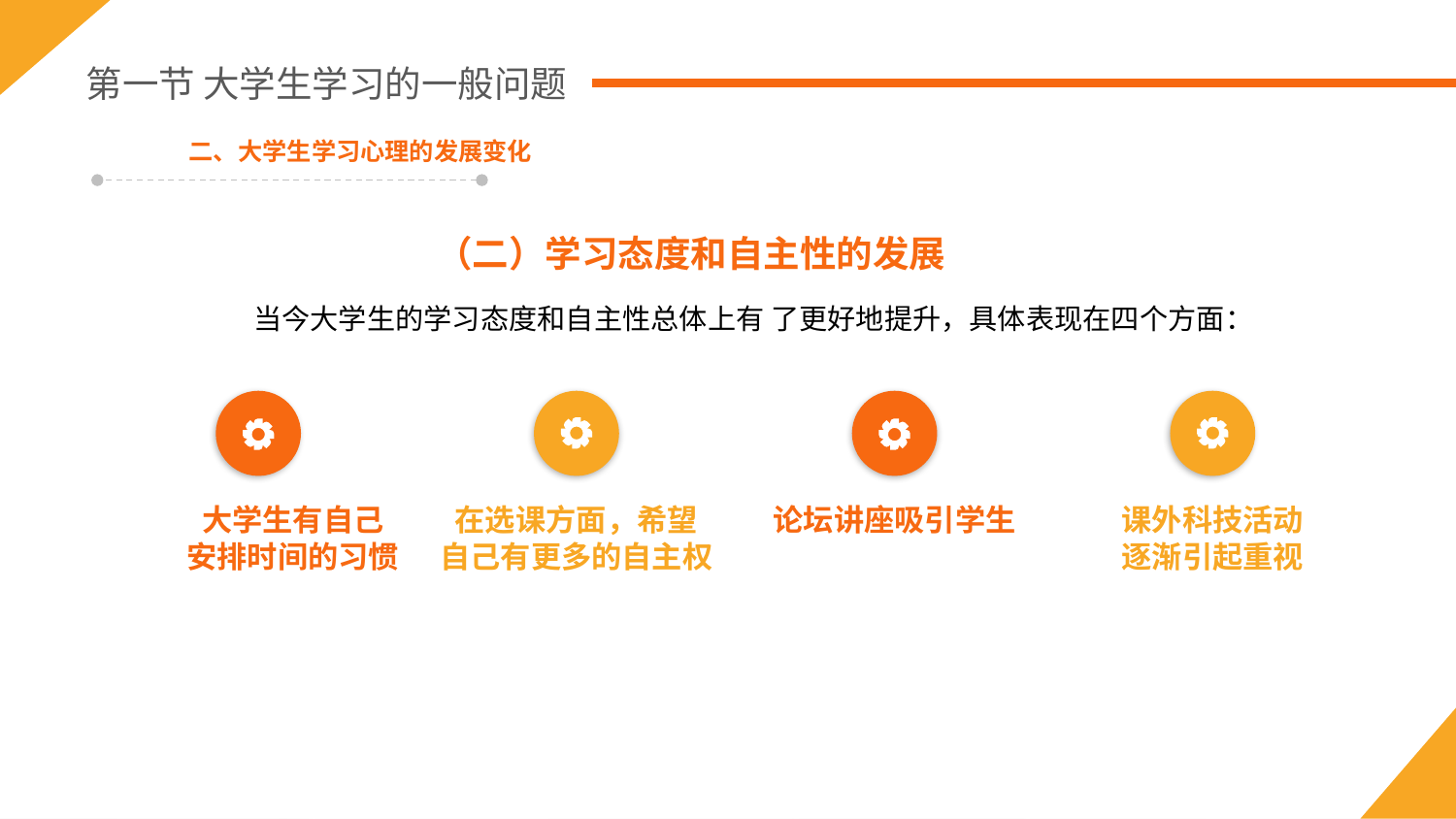

第一节 大学生学习的一般问题
二、大学生学习心理的发展变化
（二）学习态度和自主性的发展
当今大学生的学习态度和自主性总体上有 了更好地提升，具体表现在四个方面：

大学生有自己
安排时间的习惯
在选课方面，希望
自己有更多的自主权
论坛讲座吸引学生
课外科技活动
逐渐引起重视